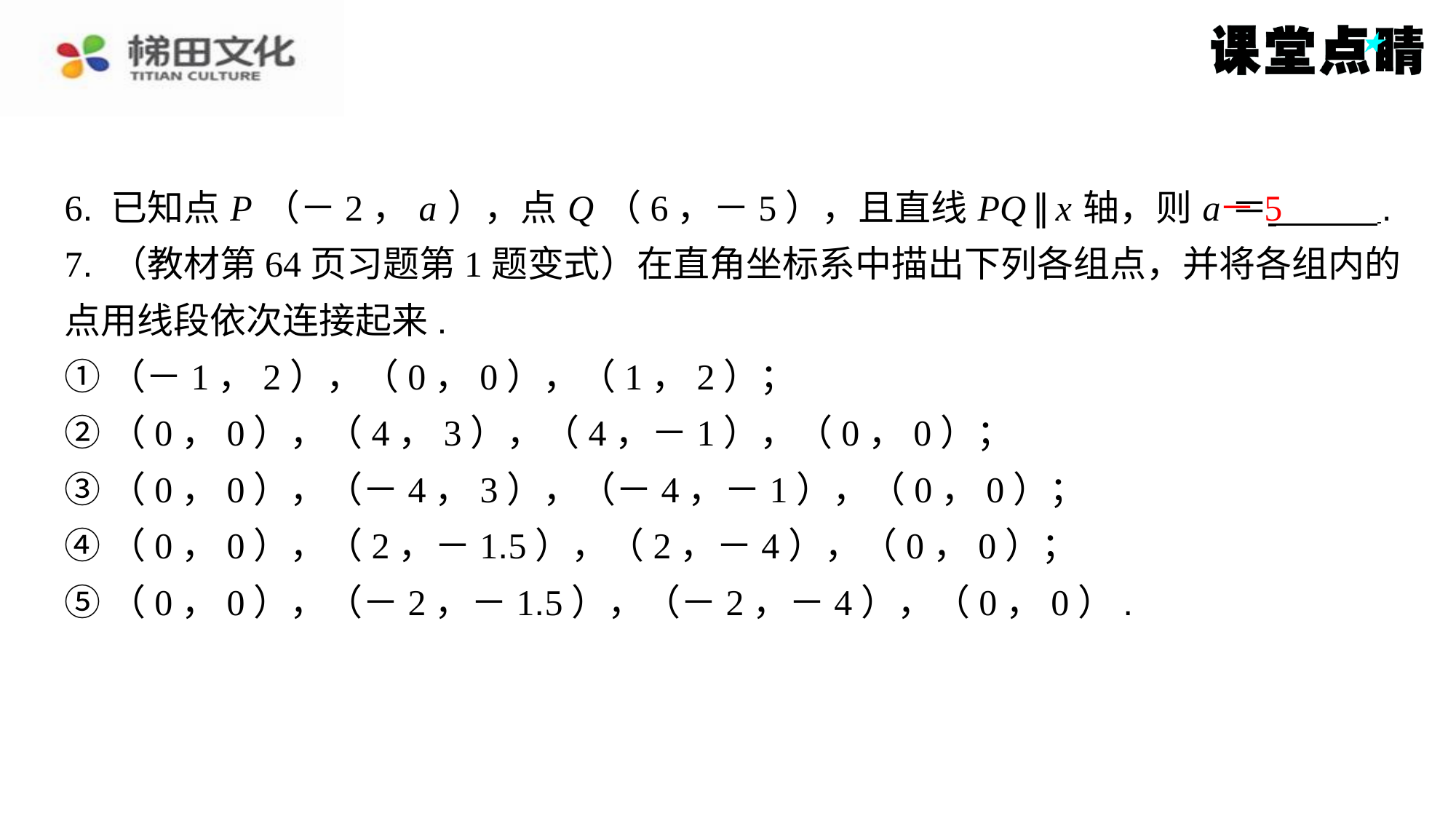

－5
6. 已知点 P （－2， a ），点 Q （6，－5），且直线 PQ ∥ x 轴，则 a ＝                 ⁠.
7. （教材第64页习题第1题变式）在直角坐标系中描出下列各组点，并将各组内的
点用线段依次连接起来.
①（－1，2），（0，0），（1，2）；
②（0，0），（4，3），（4，－1），（0，0）；
③（0，0），（－4，3），（－4，－1），（0，0）；
④（0，0），（2，－1.5），（2，－4），（0，0）；
⑤（0，0），（－2，－1.5），（－2，－4），（0，0）.